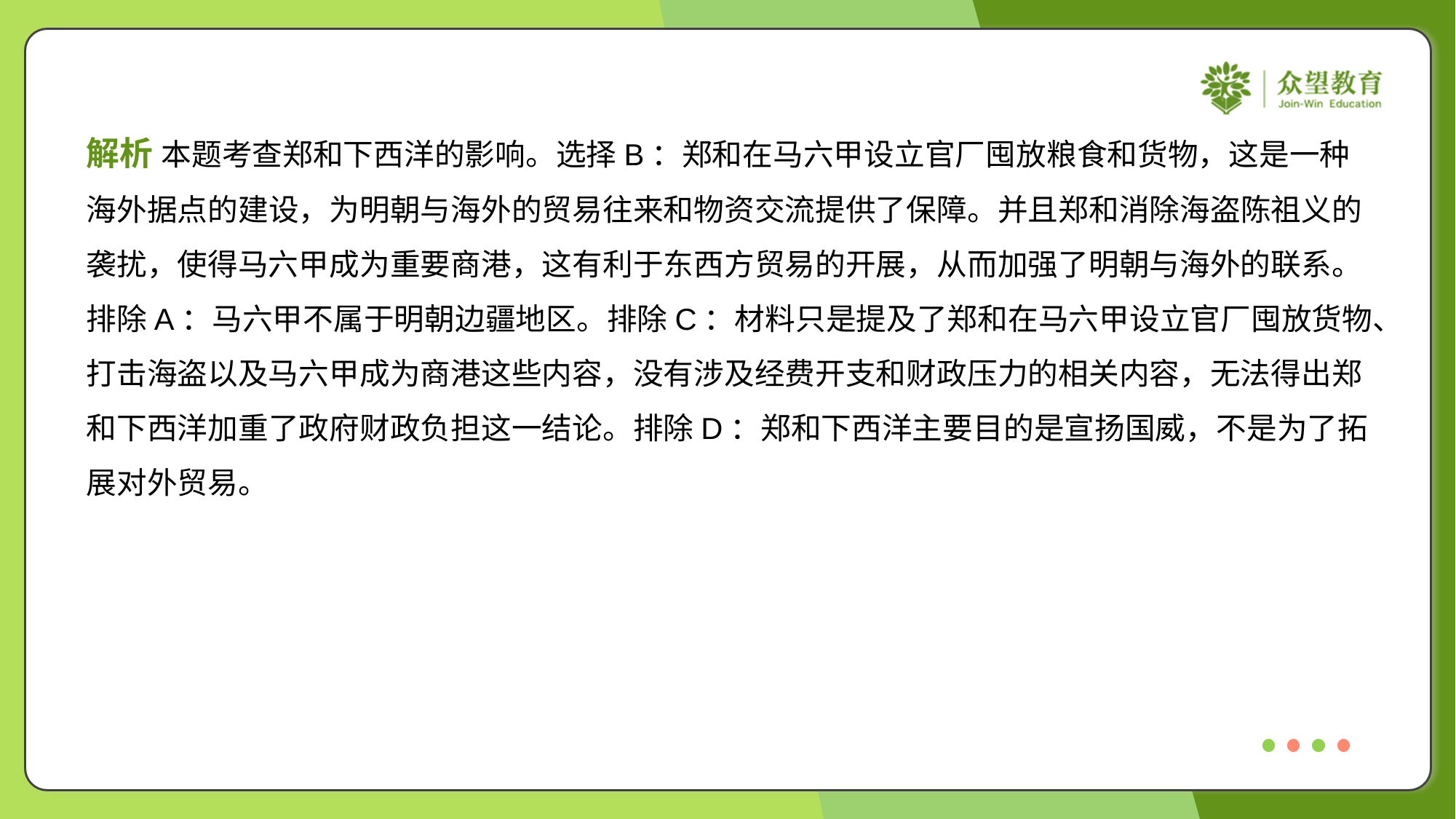

解析 本题考查郑和下西洋的影响。选择B：郑和在马六甲设立官厂囤放粮食和货物，这是一种
海外据点的建设，为明朝与海外的贸易往来和物资交流提供了保障。并且郑和消除海盗陈祖义的
袭扰，使得马六甲成为重要商港，这有利于东西方贸易的开展，从而加强了明朝与海外的联系。
排除A：马六甲不属于明朝边疆地区。排除C：材料只是提及了郑和在马六甲设立官厂囤放货物、
打击海盗以及马六甲成为商港这些内容，没有涉及经费开支和财政压力的相关内容，无法得出郑
和下西洋加重了政府财政负担这一结论。排除D：郑和下西洋主要目的是宣扬国威，不是为了拓
展对外贸易。